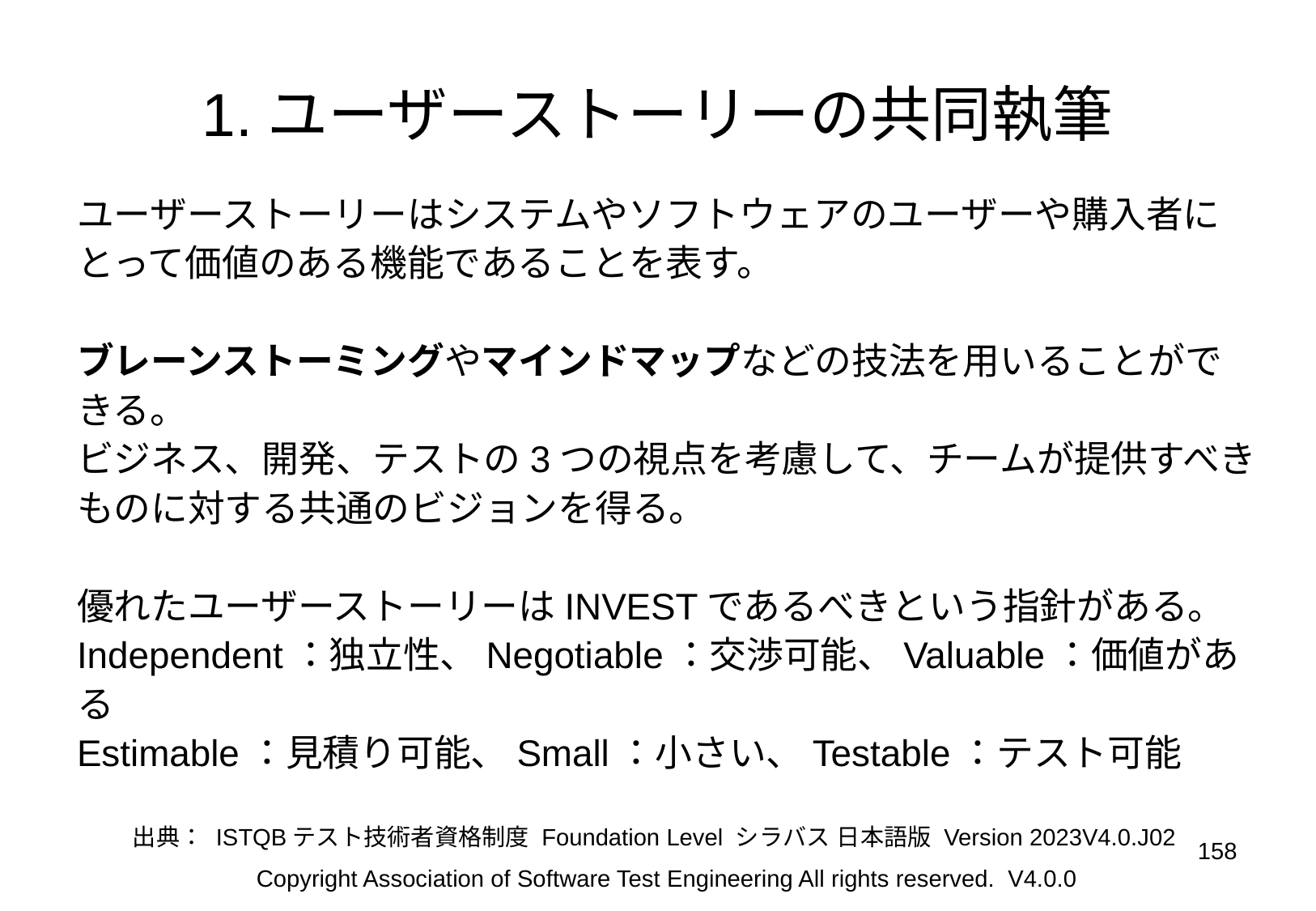

# 1.ユーザーストーリーの共同執筆
ユーザーストーリーはシステムやソフトウェアのユーザーや購入者にとって価値のある機能であることを表す。

ブレーンストーミングやマインドマップなどの技法を用いることができる。
ビジネス、開発、テストの3つの視点を考慮して、チームが提供すべきものに対する共通のビジョンを得る。

優れたユーザーストーリーはINVESTであるべきという指針がある。
Independent：独立性、Negotiable：交渉可能、Valuable：価値がある
Estimable：見積り可能、Small：小さい、Testable：テスト可能

出典： ISTQBテスト技術者資格制度 Foundation Level シラバス 日本語版 Version 2023V4.0.J02
158
Copyright Association of Software Test Engineering All rights reserved.  V4.0.0